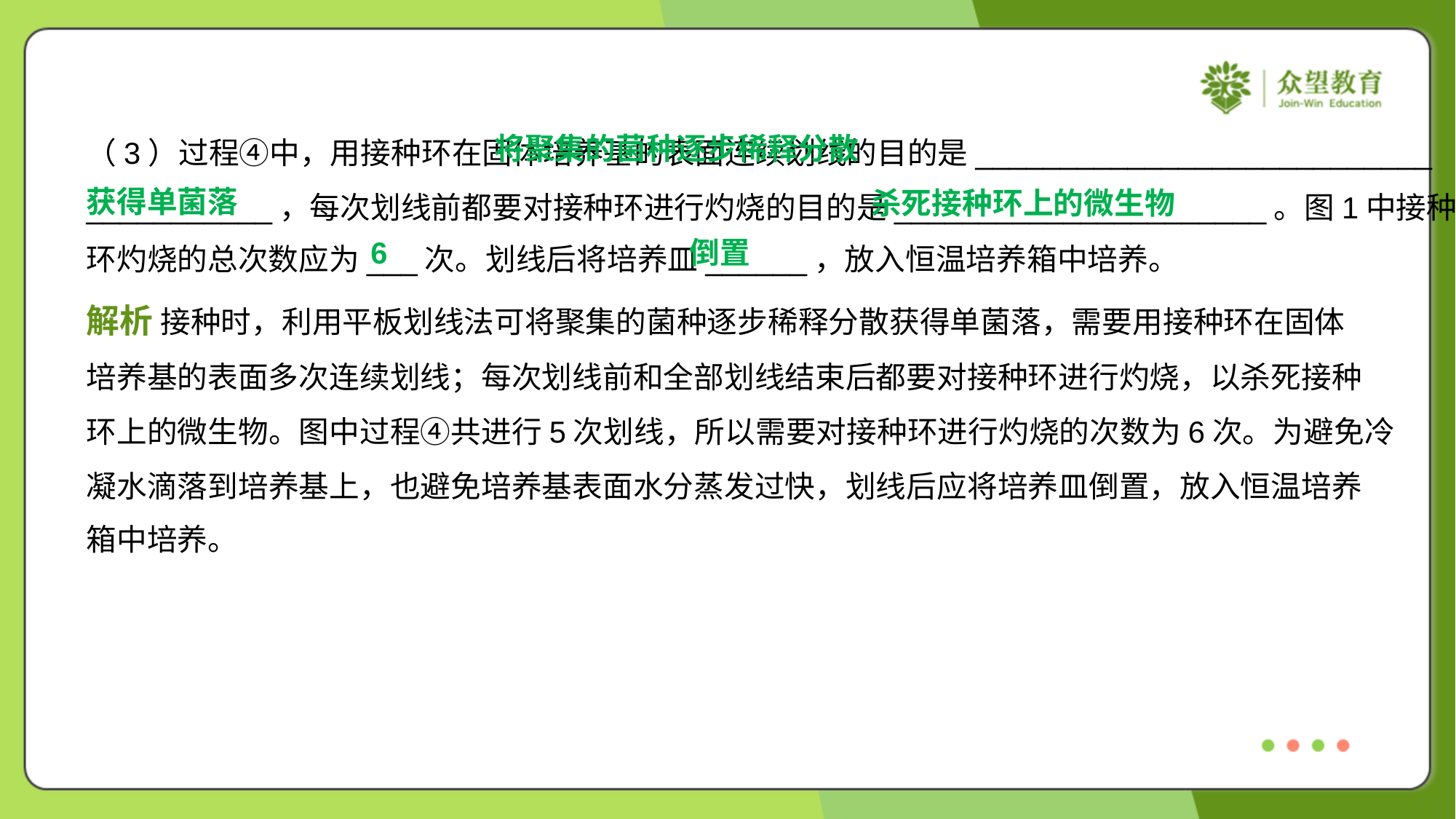

将聚集的菌种逐步稀释分散
获得单菌落
（3）过程④中，用接种环在固体培养基的表面连续划线的目的是___________________________
___________，每次划线前都要对接种环进行灼烧的目的是______________________。图1中接种
环灼烧的总次数应为___次。划线后将培养皿______，放入恒温培养箱中培养。
杀死接种环上的微生物
6
倒置
解析 接种时，利用平板划线法可将聚集的菌种逐步稀释分散获得单菌落，需要用接种环在固体
培养基的表面多次连续划线；每次划线前和全部划线结束后都要对接种环进行灼烧，以杀死接种
环上的微生物。图中过程④共进行5次划线，所以需要对接种环进行灼烧的次数为6次。为避免冷
凝水滴落到培养基上，也避免培养基表面水分蒸发过快，划线后应将培养皿倒置，放入恒温培养
箱中培养。